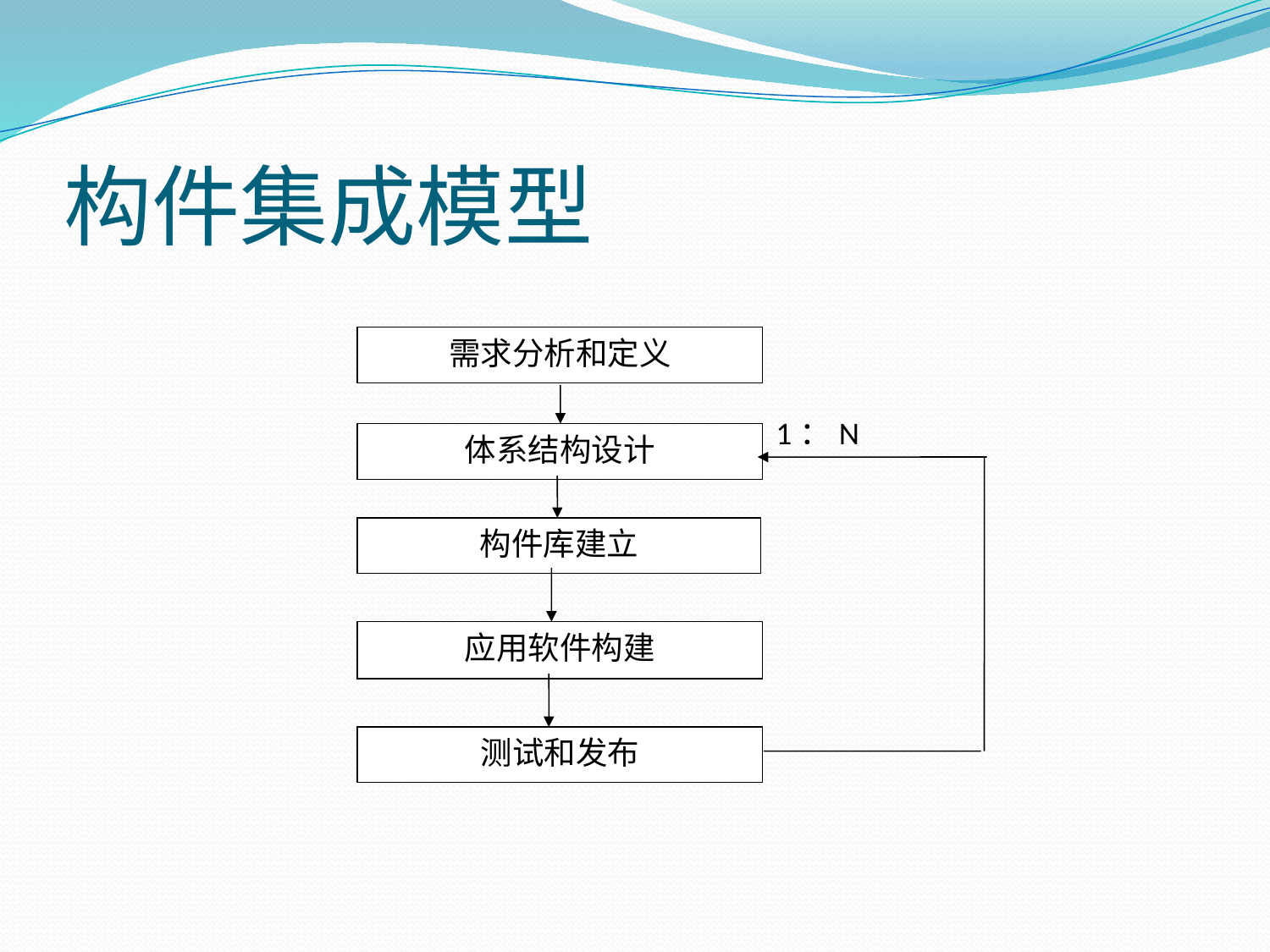

# 构件集成模型
需求分析和定义

1：N
体系结构设计

构件库建立

应用软件构建

测试和发布